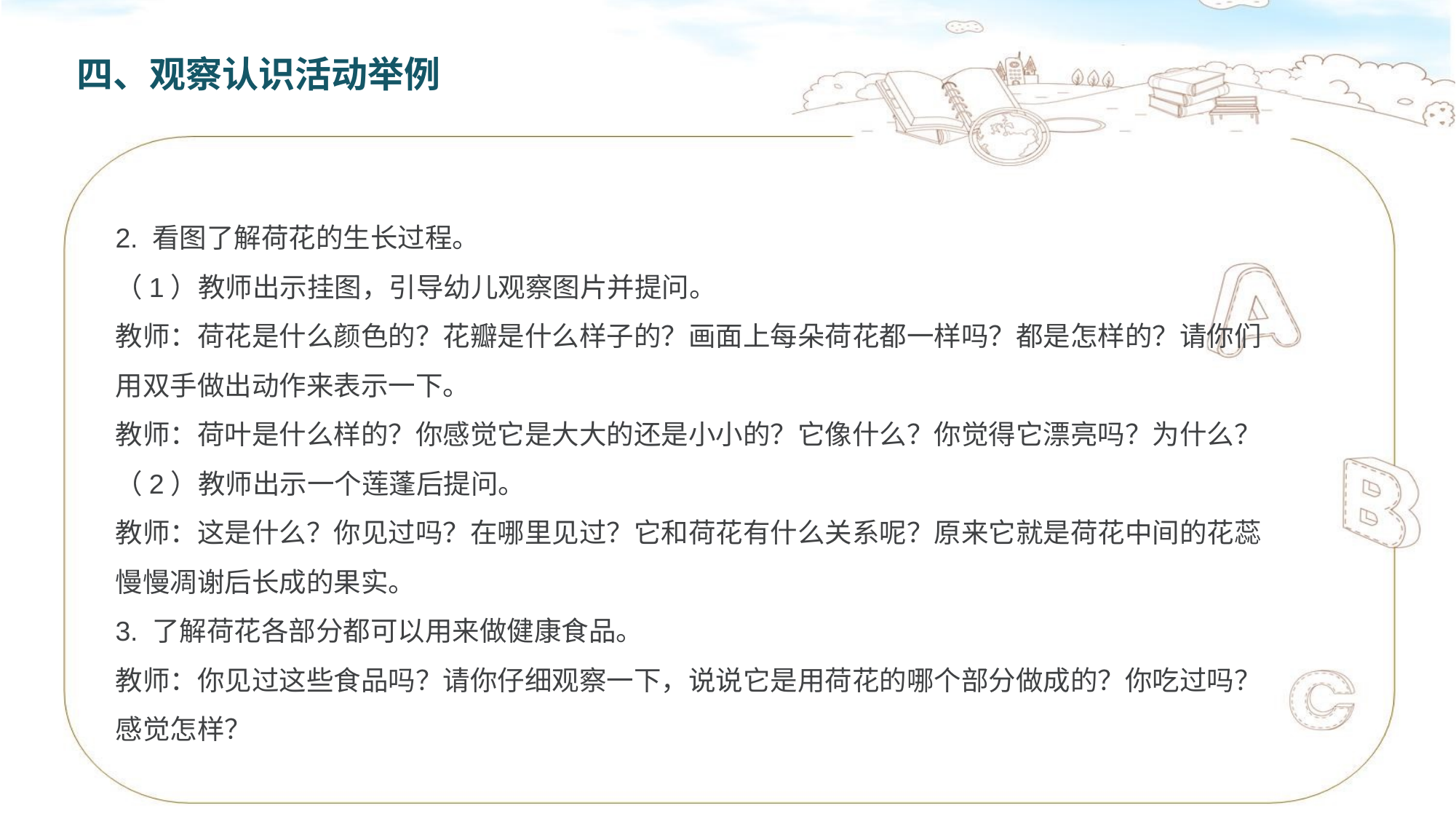

四、观察认识活动举例
2. 看图了解荷花的生长过程。
（1）教师出示挂图，引导幼儿观察图片并提问。
教师：荷花是什么颜色的？花瓣是什么样子的？画面上每朵荷花都一样吗？都是怎样的？请你们用双手做出动作来表示一下。
教师：荷叶是什么样的？你感觉它是大大的还是小小的？它像什么？你觉得它漂亮吗？为什么？
（2）教师出示一个莲蓬后提问。
教师：这是什么？你见过吗？在哪里见过？它和荷花有什么关系呢？原来它就是荷花中间的花蕊慢慢凋谢后长成的果实。
3. 了解荷花各部分都可以用来做健康食品。
教师：你见过这些食品吗？请你仔细观察一下，说说它是用荷花的哪个部分做成的？你吃过吗？感觉怎样？